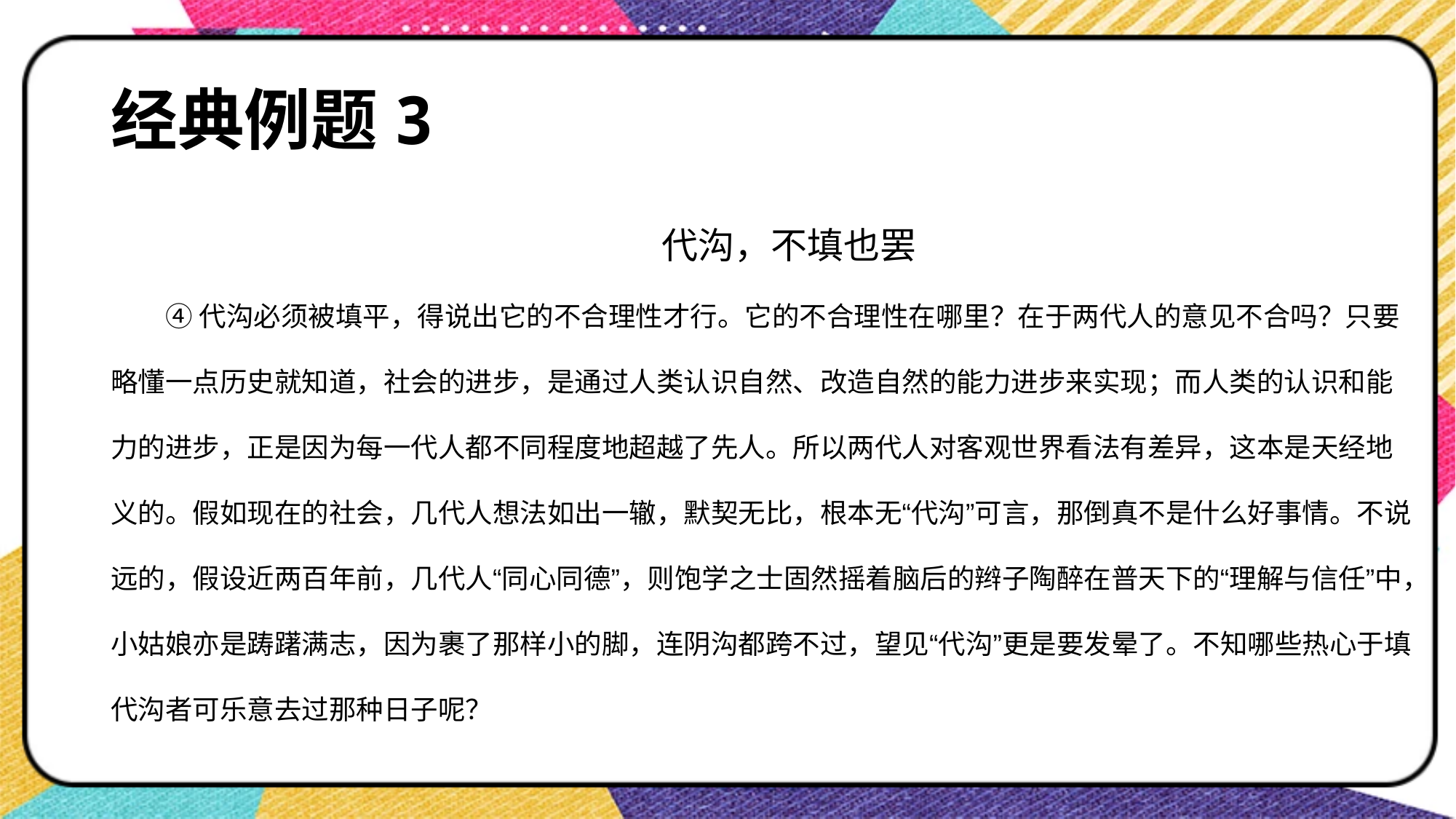

# 经典例题3

代沟，不填也罢
④代沟必须被填平，得说出它的不合理性才行。它的不合理性在哪里？在于两代人的意见不合吗？只要略懂一点历史就知道，社会的进步，是通过人类认识自然、改造自然的能力进步来实现；而人类的认识和能力的进步，正是因为每一代人都不同程度地超越了先人。所以两代人对客观世界看法有差异，这本是天经地义的。假如现在的社会，几代人想法如出一辙，默契无比，根本无“代沟”可言，那倒真不是什么好事情。不说远的，假设近两百年前，几代人“同心同德”，则饱学之士固然摇着脑后的辫子陶醉在普天下的“理解与信任”中，小姑娘亦是踌躇满志，因为裹了那样小的脚，连阴沟都跨不过，望见“代沟”更是要发晕了。不知哪些热心于填代沟者可乐意去过那种日子呢？